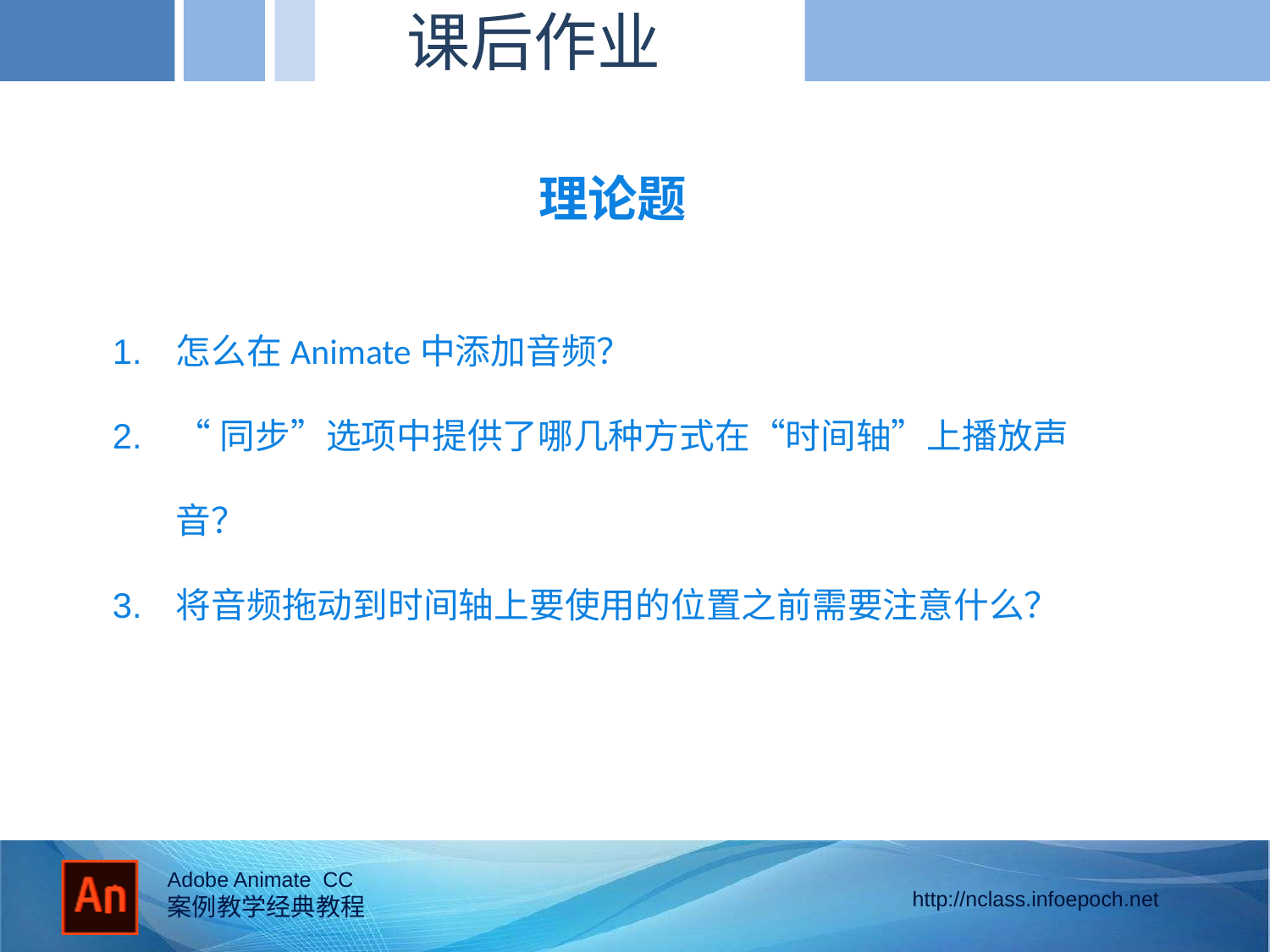

课后作业
的径向
理论题

怎么在Animate中添加音频？
“同步”选项中提供了哪几种方式在“时间轴”上播放声音？
将音频拖动到时间轴上要使用的位置之前需要注意什么？